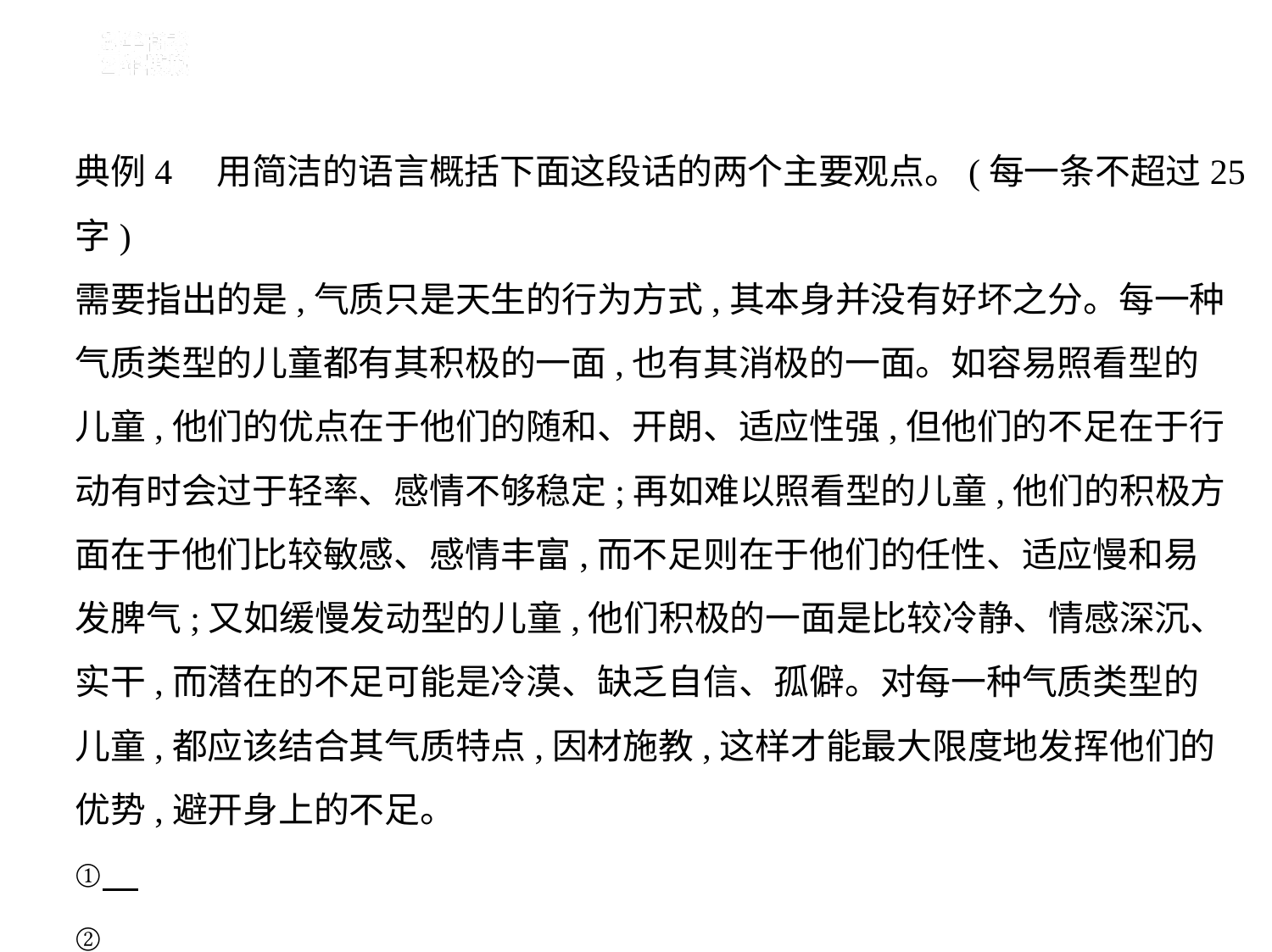

典例4　用简洁的语言概括下面这段话的两个主要观点。(每一条不超过25字)
需要指出的是,气质只是天生的行为方式,其本身并没有好坏之分。每一种
气质类型的儿童都有其积极的一面,也有其消极的一面。如容易照看型的
儿童,他们的优点在于他们的随和、开朗、适应性强,但他们的不足在于行
动有时会过于轻率、感情不够稳定;再如难以照看型的儿童,他们的积极方
面在于他们比较敏感、感情丰富,而不足则在于他们的任性、适应慢和易
发脾气;又如缓慢发动型的儿童,他们积极的一面是比较冷静、情感深沉、
实干,而潜在的不足可能是冷漠、缺乏自信、孤僻。对每一种气质类型的
儿童,都应该结合其气质特点,因材施教,这样才能最大限度地发挥他们的
优势,避开身上的不足。
①
②